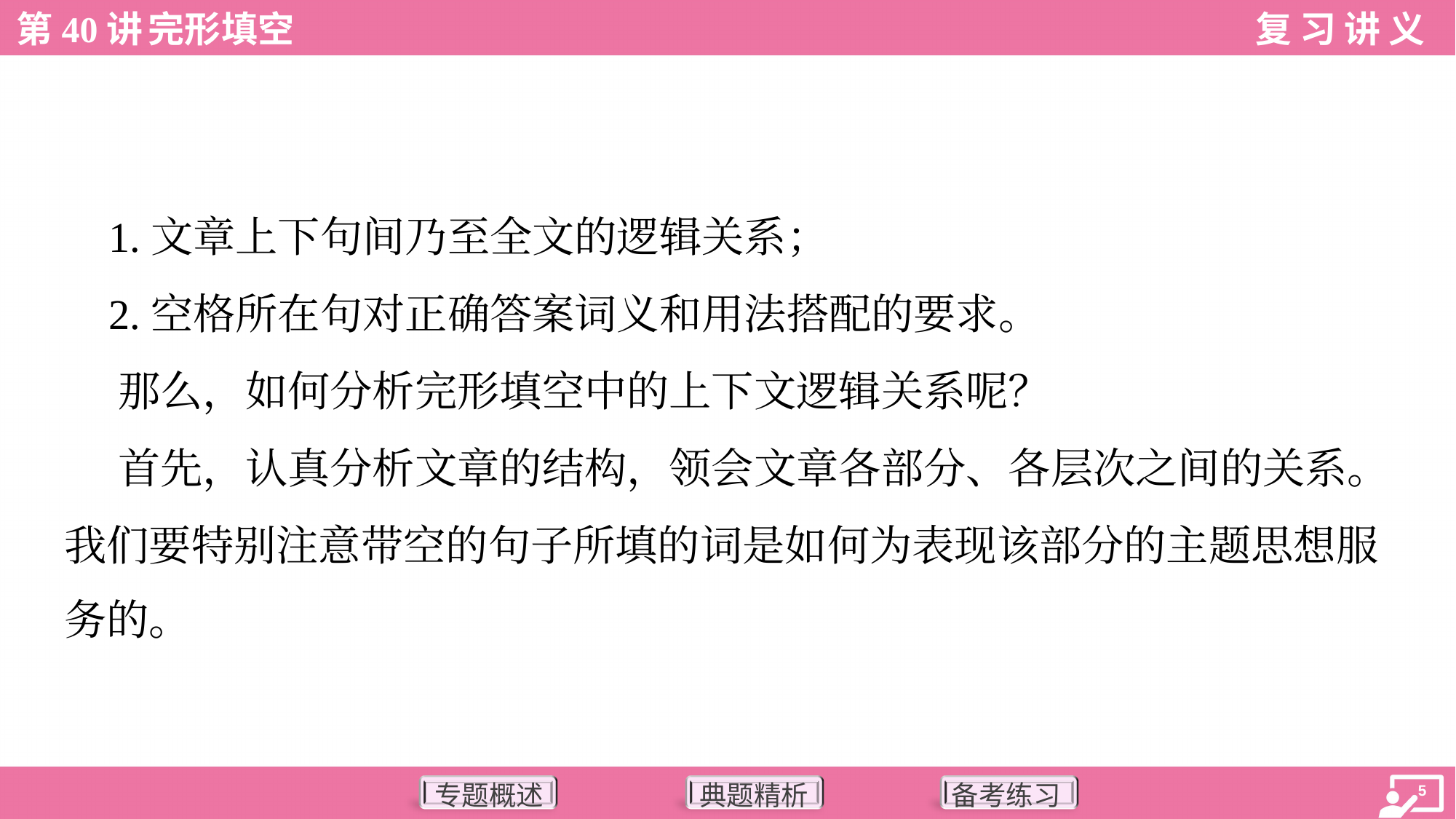

1.文章上下句间乃至全文的逻辑关系；
    2.空格所在句对正确答案词义和用法搭配的要求。
    那么，如何分析完形填空中的上下文逻辑关系呢？
    首先，认真分析文章的结构，领会文章各部分、各层次之间的关系。
我们要特别注意带空的句子所填的词是如何为表现该部分的主题思想服
务的。